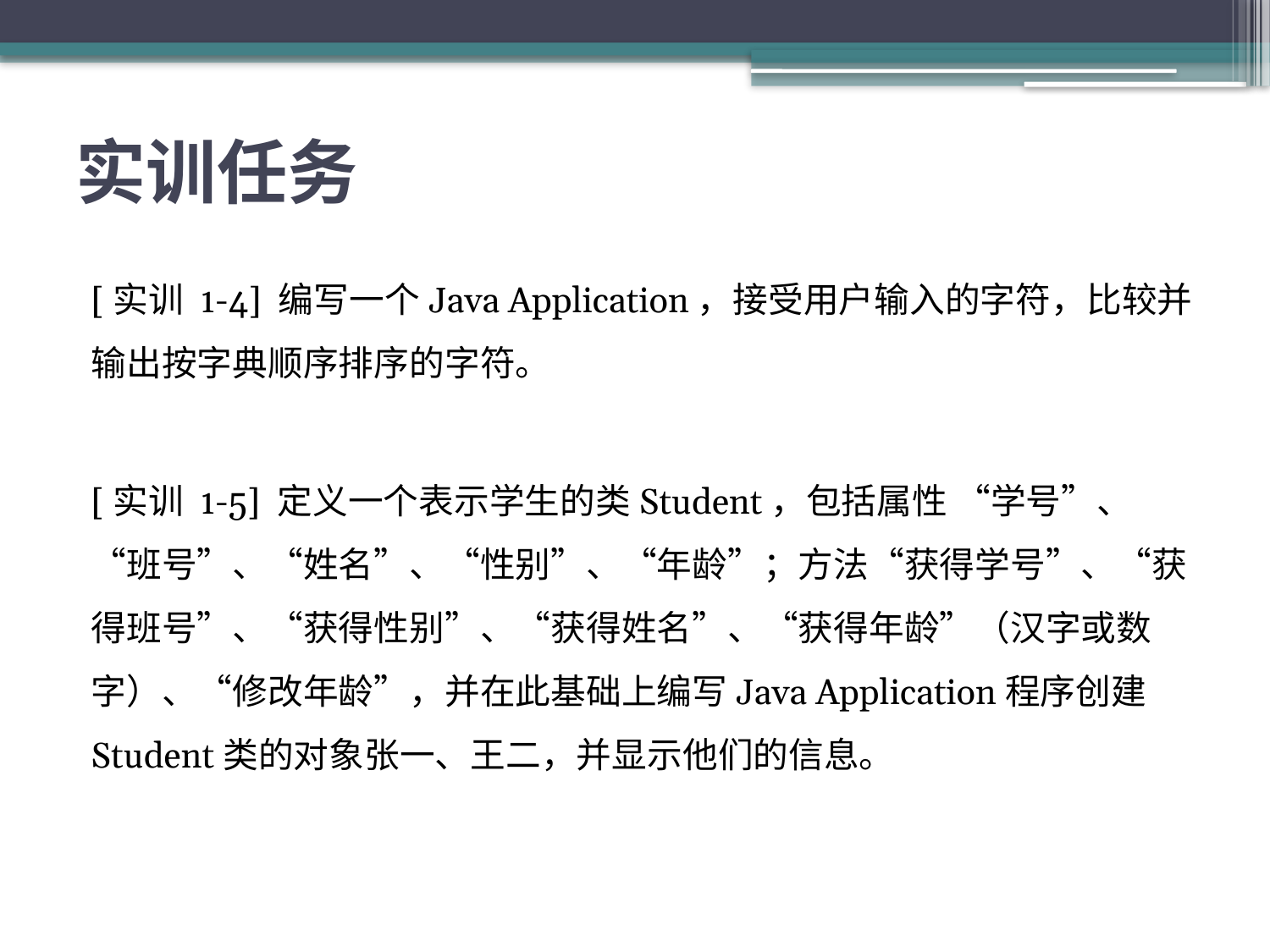

# 实训任务
[实训 1-4] 编写一个Java Application，接受用户输入的字符，比较并输出按字典顺序排序的字符。

[实训 1-5] 定义一个表示学生的类Student，包括属性 “学号”、“班号”、“姓名”、“性别”、“年龄”；方法“获得学号”、“获得班号”、“获得性别”、“获得姓名”、“获得年龄”（汉字或数字）、“修改年龄”，并在此基础上编写Java Application程序创建Student类的对象张一、王二，并显示他们的信息。